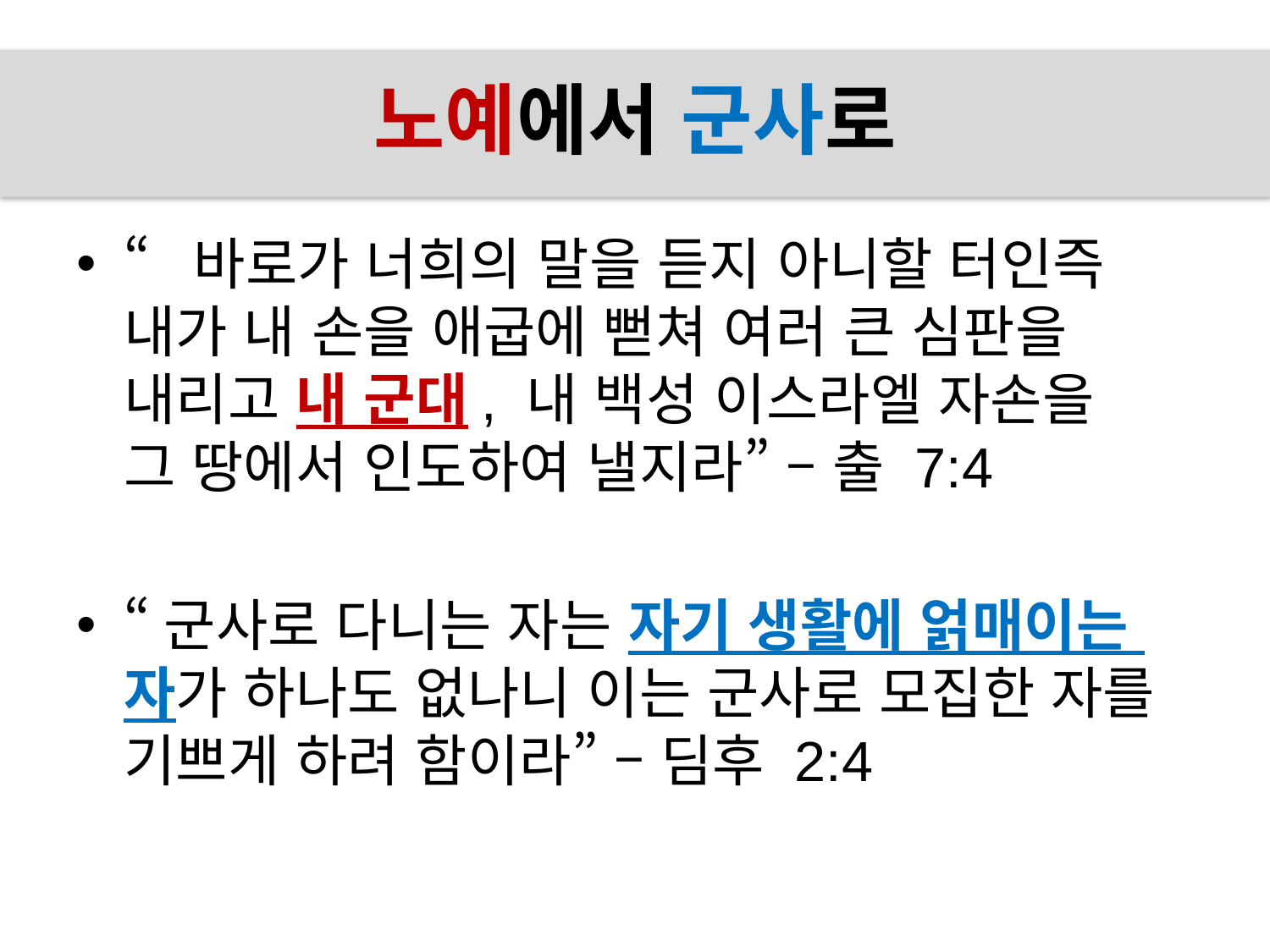

# 노예에서 군사로

“바로가 너희의 말을 듣지 아니할 터인즉
내가 내 손을 애굽에 뻗쳐 여러 큰 심판을
내리고 내 군대, 내 백성 이스라엘 자손을
그 땅에서 인도하여 낼지라” – 출 7:4

“군사로 다니는 자는 자기 생활에 얽매이는
자가 하나도 없나니 이는 군사로 모집한 자를
기쁘게 하려 함이라” – 딤후 2:4